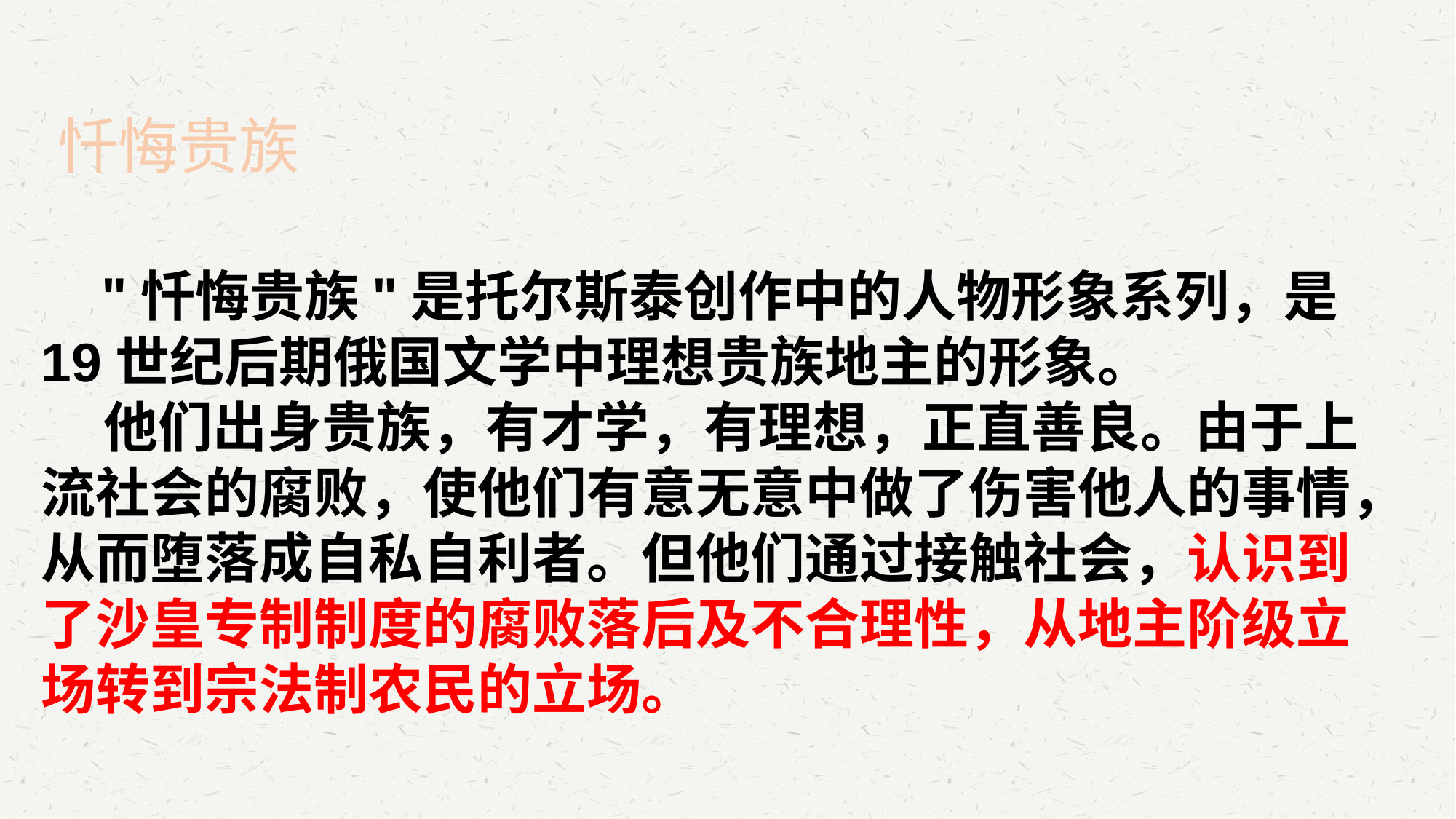

忏悔贵族
    "忏悔贵族"是托尔斯泰创作中的人物形象系列，是19世纪后期俄国文学中理想贵族地主的形象。
    他们出身贵族，有才学，有理想，正直善良。由于上流社会的腐败，使他们有意无意中做了伤害他人的事情，从而堕落成自私自利者。但他们通过接触社会，认识到了沙皇专制制度的腐败落后及不合理性，从地主阶级立场转到宗法制农民的立场。